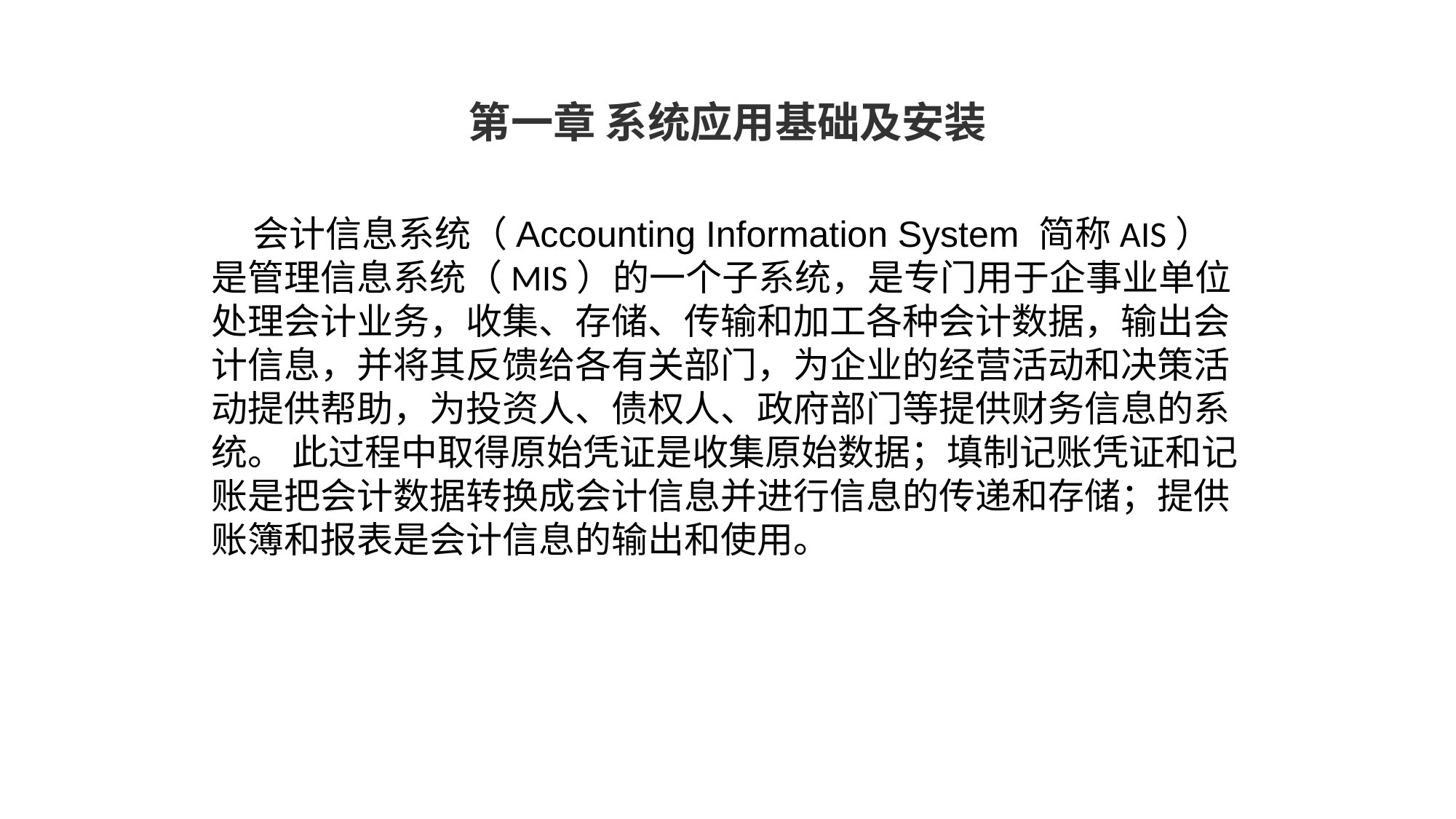

第一章 系统应用基础及安装
    会计信息系统（Accounting Information System 简称AIS）是管理信息系统（MIS）的一个子系统，是专门用于企事业单位处理会计业务，收集、存储、传输和加工各种会计数据，输出会计信息，并将其反馈给各有关部门，为企业的经营活动和决策活动提供帮助，为投资人、债权人、政府部门等提供财务信息的系统。 此过程中取得原始凭证是收集原始数据；填制记账凭证和记账是把会计数据转换成会计信息并进行信息的传递和存储；提供账簿和报表是会计信息的输出和使用。